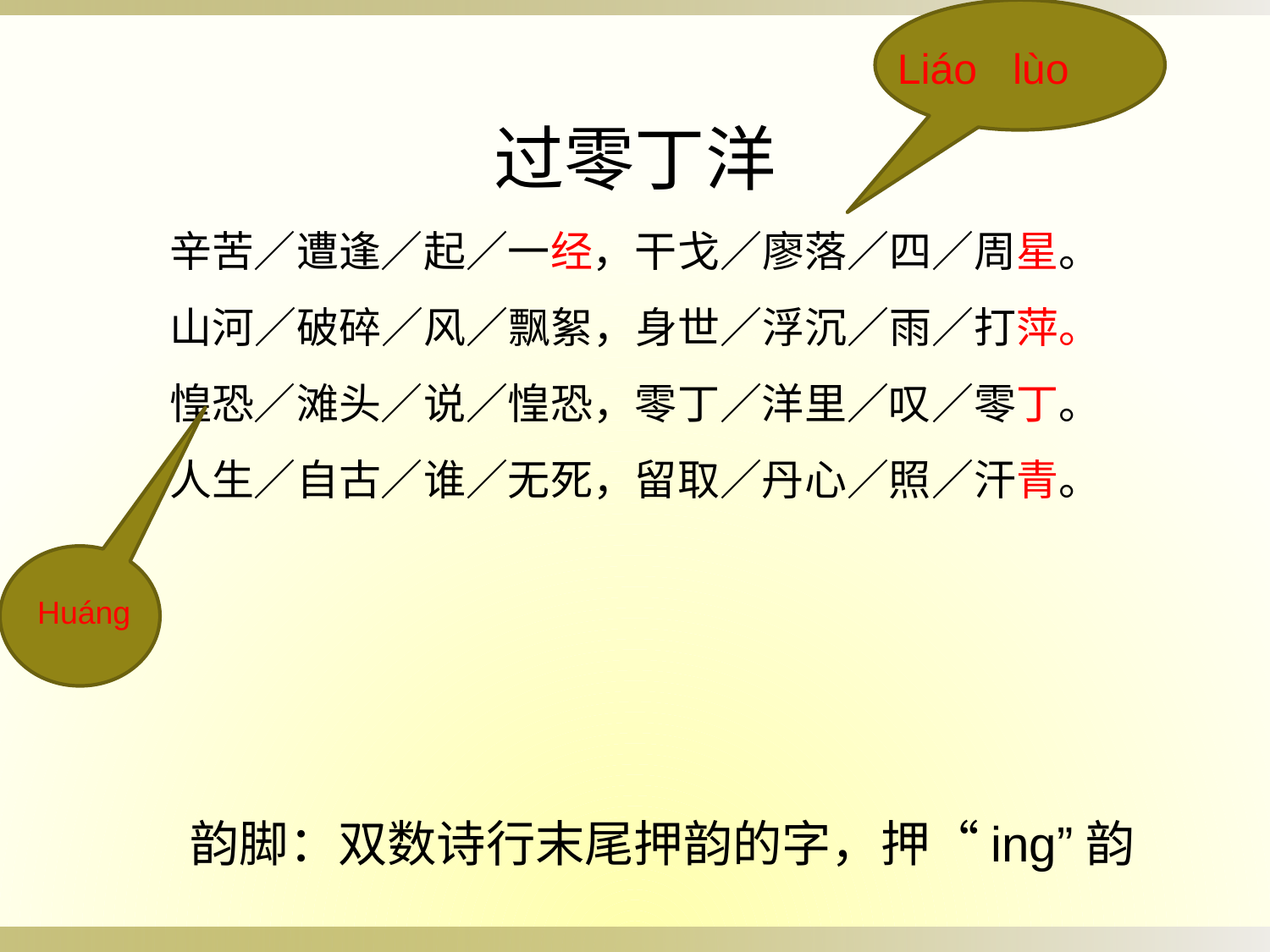

Liáo   lùo
过零丁洋
辛苦／遭逢／起／一经，干戈／廖落／四／周星。
山河／破碎／风／飘絮，身世／浮沉／雨／打萍。
惶恐／滩头／说／惶恐，零丁／洋里／叹／零丁。
人生／自古／谁／无死，留取／丹心／照／汗青。

Huáng
韵脚：双数诗行末尾押韵的字，押“ing”韵